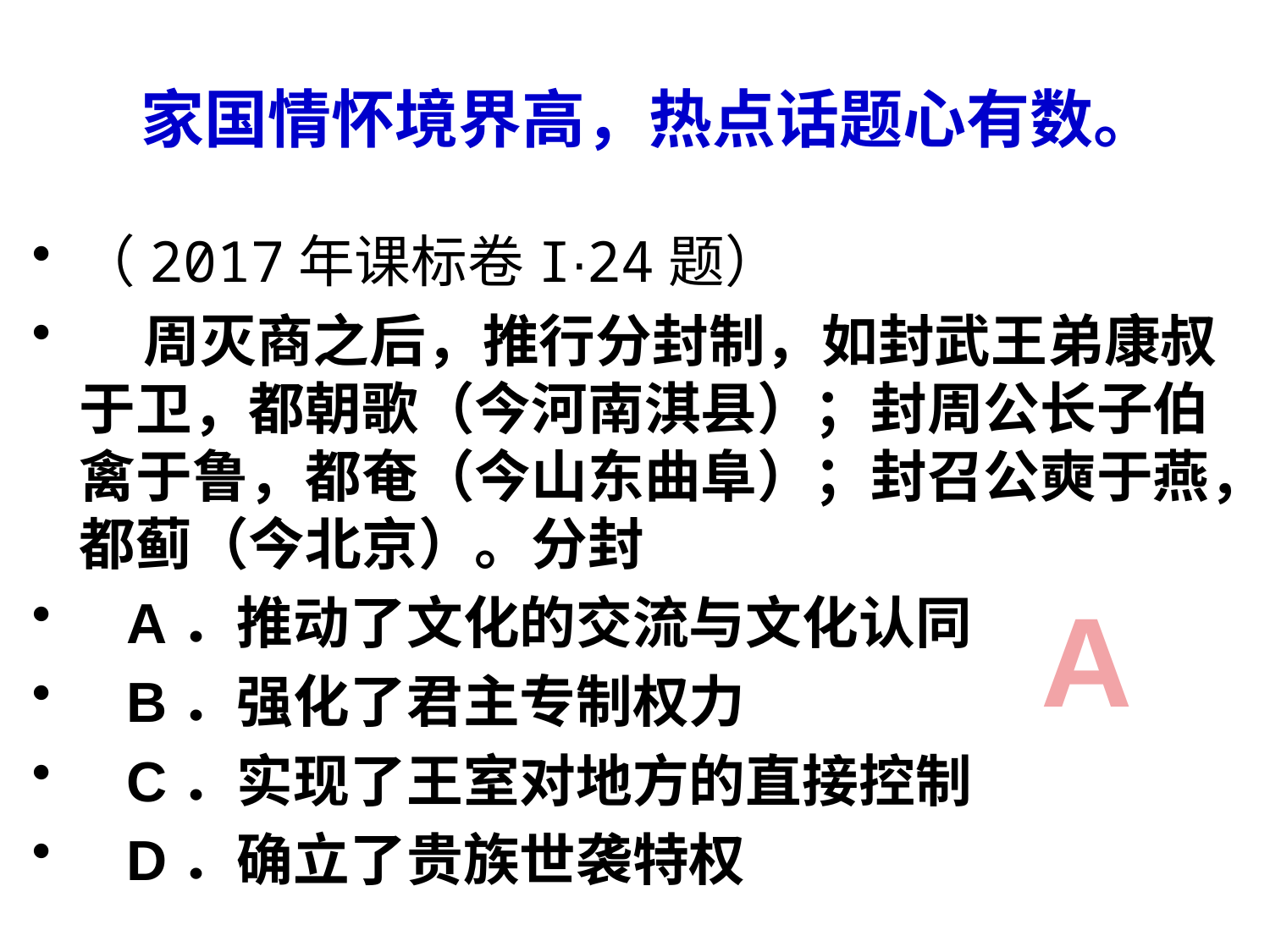

# 家国情怀境界高，热点话题心有数。
（2017年课标卷I∙24题）
    周灭商之后，推行分封制，如封武王弟康叔于卫，都朝歌（今河南淇县）；封周公长子伯禽于鲁，都奄（今山东曲阜）；封召公奭于燕，都蓟（今北京）。分封
   A．推动了文化的交流与文化认同
   B．强化了君主专制权力
   C．实现了王室对地方的直接控制
   D．确立了贵族世袭特权
A